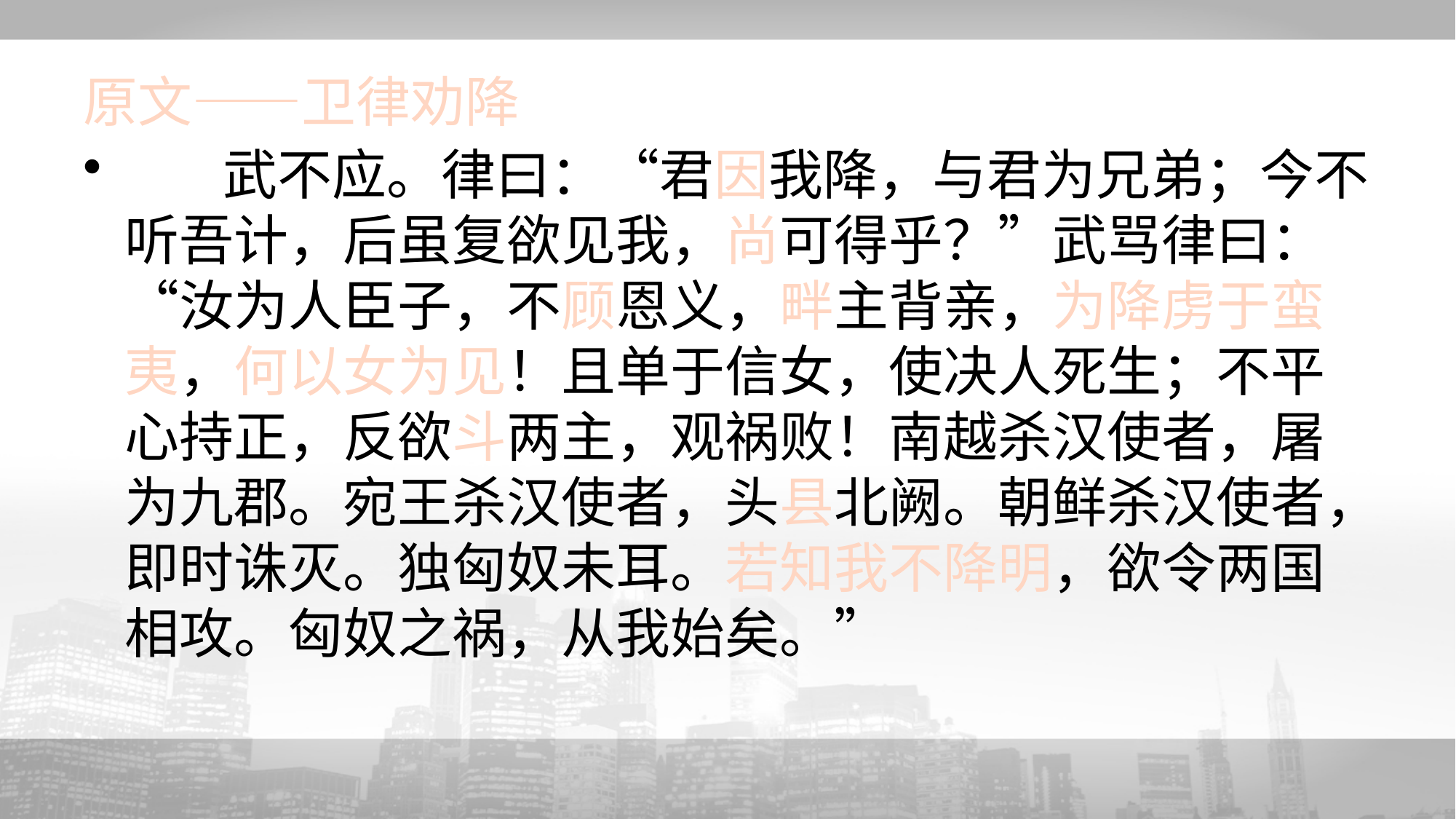

# 原文——卫律劝降
       武不应。律曰：“君因我降，与君为兄弟；今不听吾计，后虽复欲见我，尚可得乎？”武骂律曰：“汝为人臣子，不顾恩义，畔主背亲，为降虏于蛮夷，何以女为见！且单于信女，使决人死生；不平心持正，反欲斗两主，观祸败！南越杀汉使者，屠为九郡。宛王杀汉使者，头县北阙。朝鲜杀汉使者，即时诛灭。独匈奴未耳。若知我不降明，欲令两国相攻。匈奴之祸，从我始矣。”